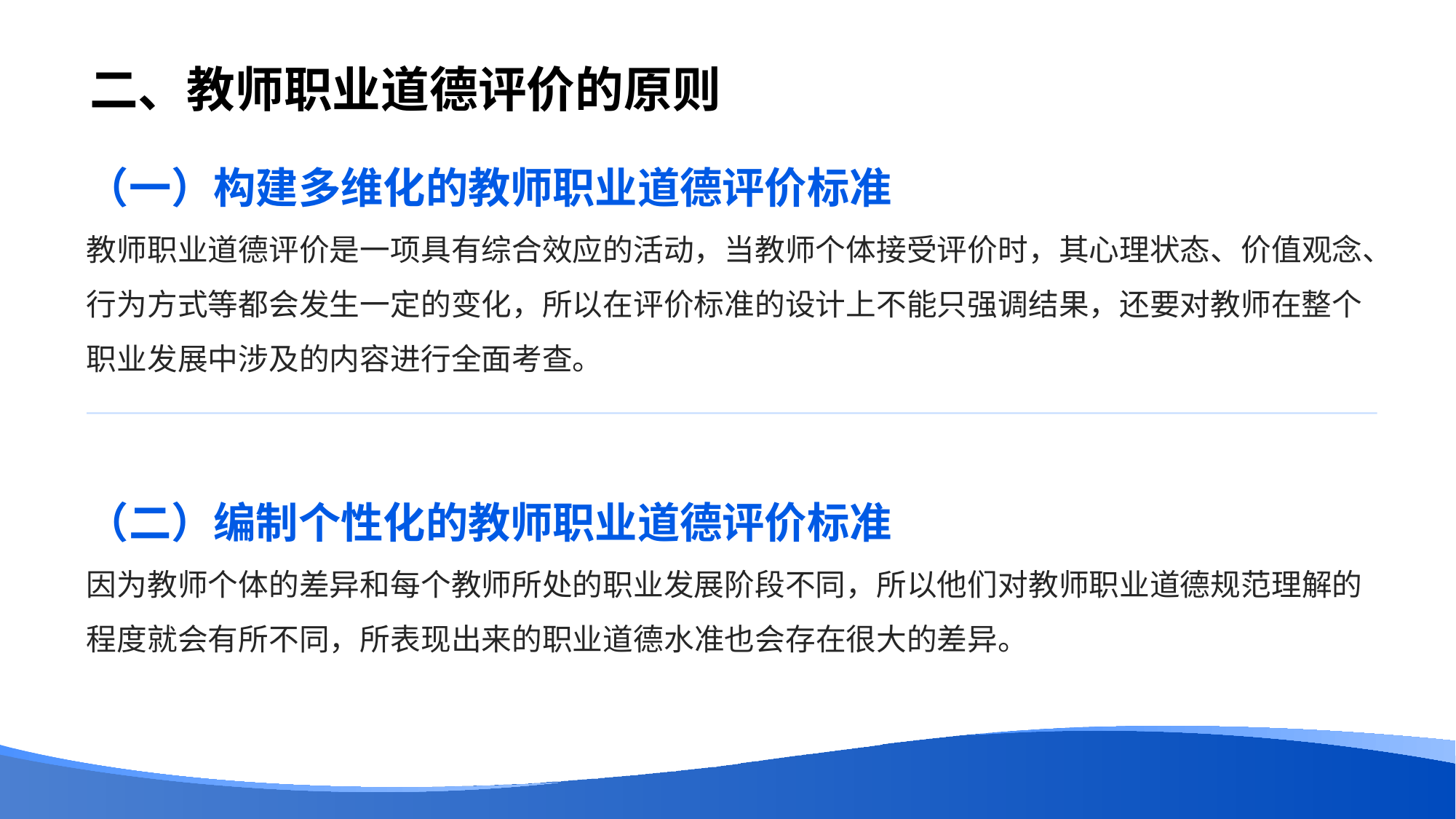

# 二、教师职业道德评价的原则
（一）构建多维化的教师职业道德评价标准
教师职业道德评价是一项具有综合效应的活动，当教师个体接受评价时，其心理状态、价值观念、行为方式等都会发生一定的变化，所以在评价标准的设计上不能只强调结果，还要对教师在整个职业发展中涉及的内容进行全面考查。
（二）编制个性化的教师职业道德评价标准
因为教师个体的差异和每个教师所处的职业发展阶段不同，所以他们对教师职业道德规范理解的程度就会有所不同，所表现出来的职业道德水准也会存在很大的差异。